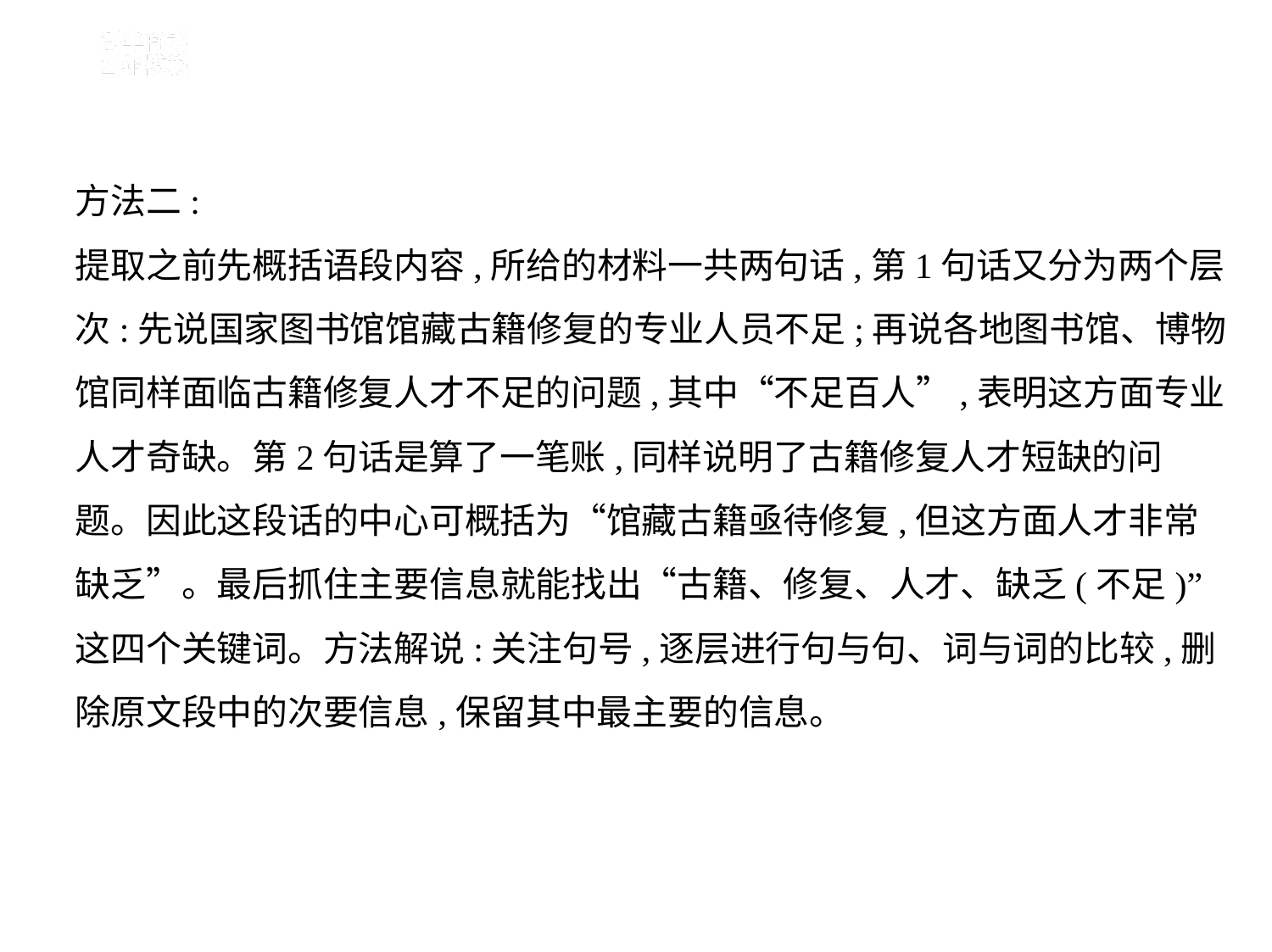

方法二:
提取之前先概括语段内容,所给的材料一共两句话,第1句话又分为两个层
次:先说国家图书馆馆藏古籍修复的专业人员不足;再说各地图书馆、博物
馆同样面临古籍修复人才不足的问题,其中“不足百人”,表明这方面专业
人才奇缺。第2句话是算了一笔账,同样说明了古籍修复人才短缺的问
题。因此这段话的中心可概括为“馆藏古籍亟待修复,但这方面人才非常
缺乏”。最后抓住主要信息就能找出“古籍、修复、人才、缺乏(不足)”
这四个关键词。方法解说:关注句号,逐层进行句与句、词与词的比较,删
除原文段中的次要信息,保留其中最主要的信息。